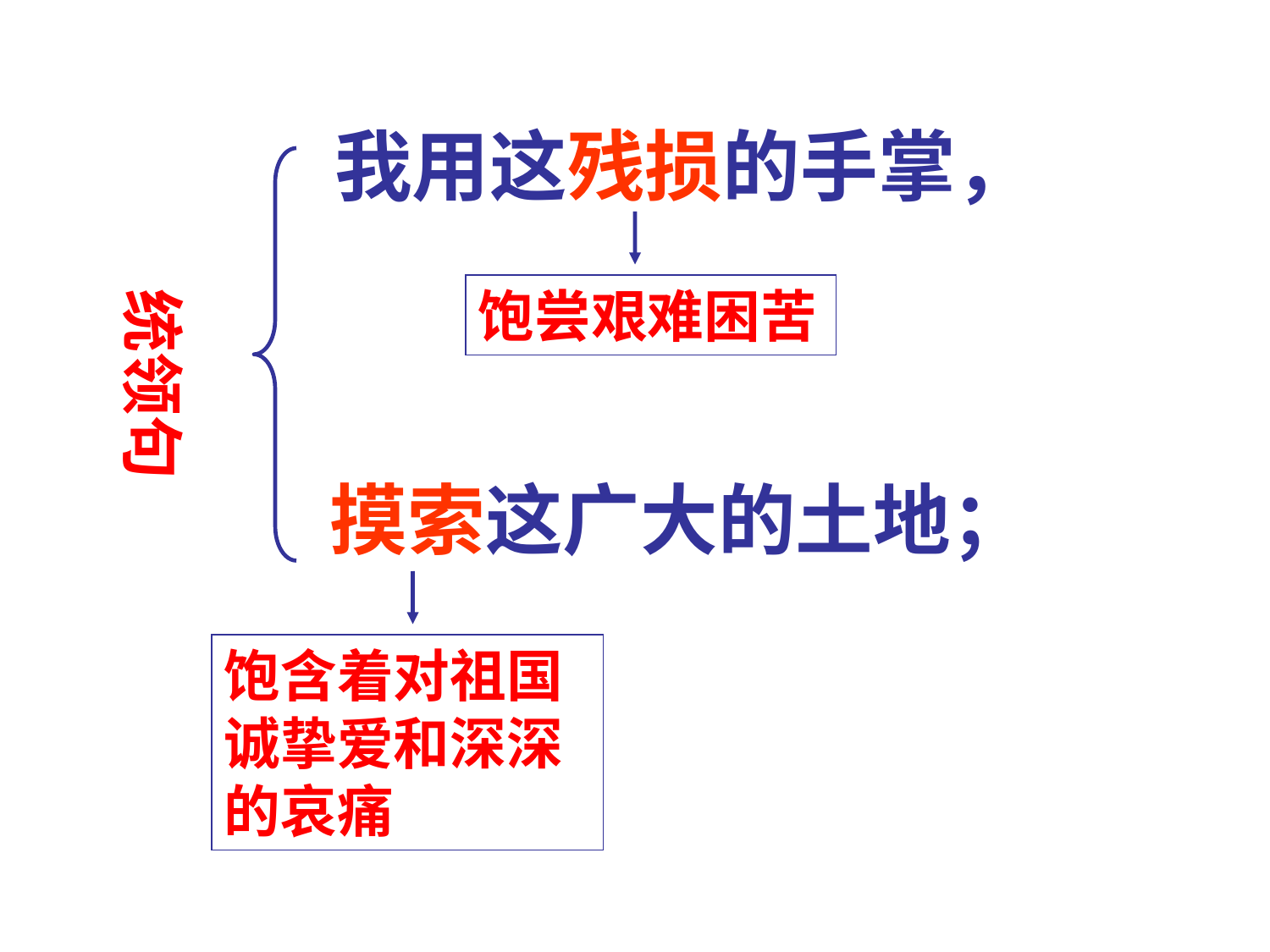

我用这残损的手掌，

     统领句

饱尝艰难困苦
摸索这广大的土地；

饱含着对祖国诚挚爱和深深的哀痛